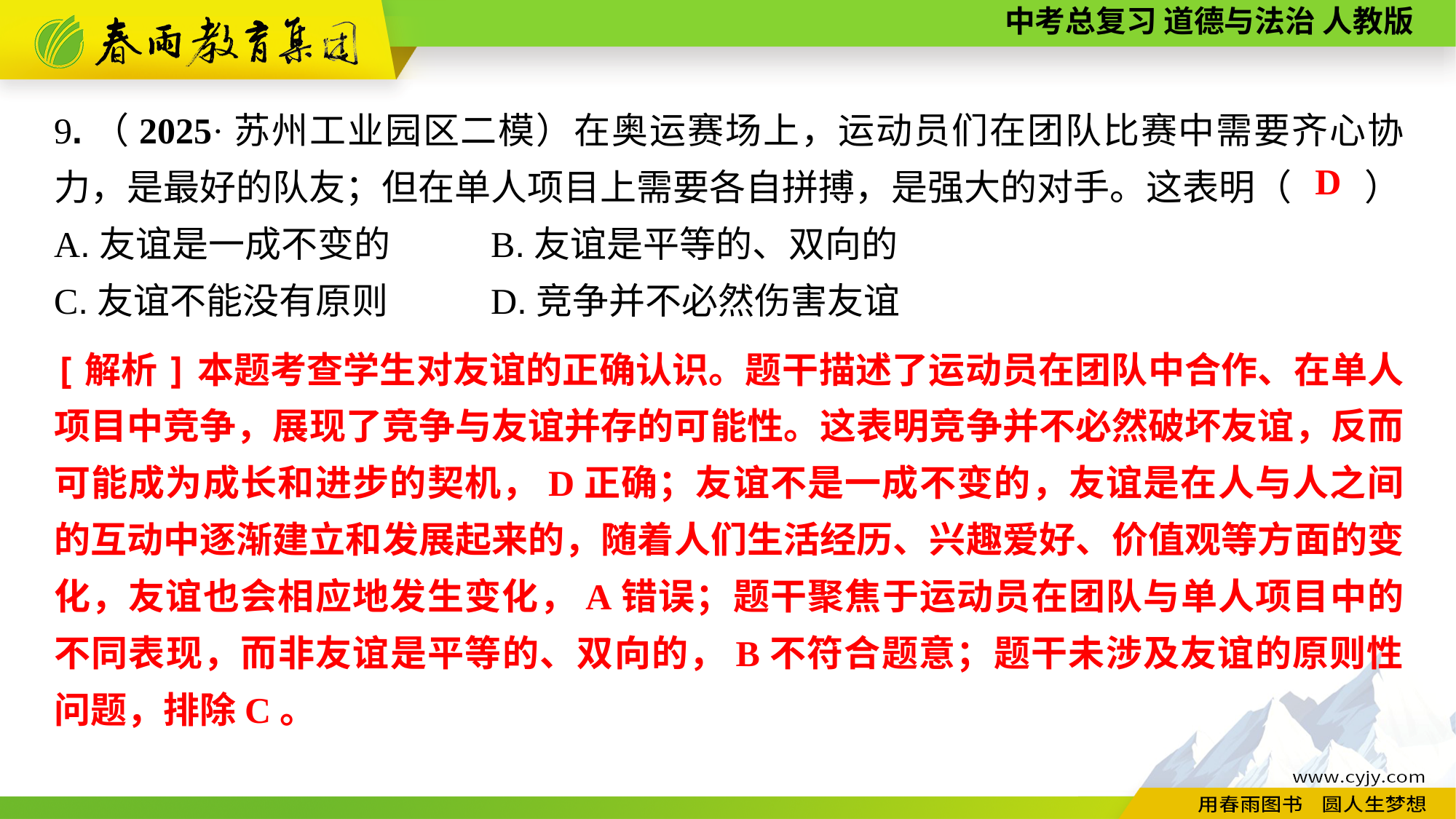

9.（2025·苏州工业园区二模）在奥运赛场上，运动员们在团队比赛中需要齐心协力，是最好的队友；但在单人项目上需要各自拼搏，是强大的对手。这表明（　　）
A.友谊是一成不变的	B.友谊是平等的、双向的
C.友谊不能没有原则	D.竞争并不必然伤害友谊
D
[解析]本题考查学生对友谊的正确认识。题干描述了运动员在团队中合作、在单人项目中竞争，展现了竞争与友谊并存的可能性。这表明竞争并不必然破坏友谊，反而可能成为成长和进步的契机，D正确；友谊不是一成不变的，友谊是在人与人之间的互动中逐渐建立和发展起来的，随着人们生活经历、兴趣爱好、价值观等方面的变化，友谊也会相应地发生变化，A错误；题干聚焦于运动员在团队与单人项目中的不同表现，而非友谊是平等的、双向的，B不符合题意；题干未涉及友谊的原则性问题，排除C。